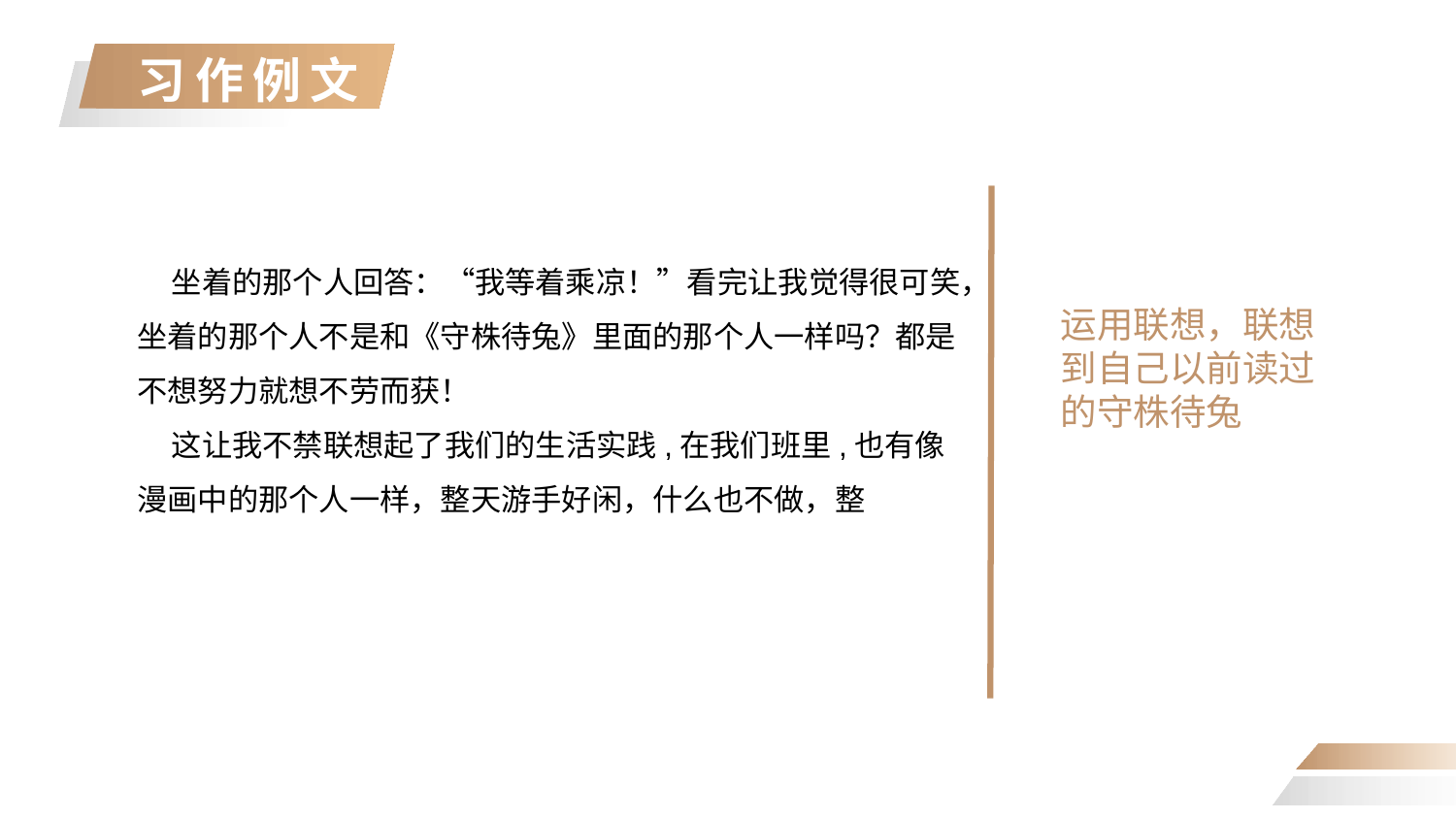

坐着的那个人回答：“我等着乘凉！”看完让我觉得很可笑，坐着的那个人不是和《守株待兔》里面的那个人一样吗？都是不想努力就想不劳而获！
    这让我不禁联想起了我们的生活实践,在我们班里,也有像漫画中的那个人一样，整天游手好闲，什么也不做，整
运用联想，联想到自己以前读过的守株待兔